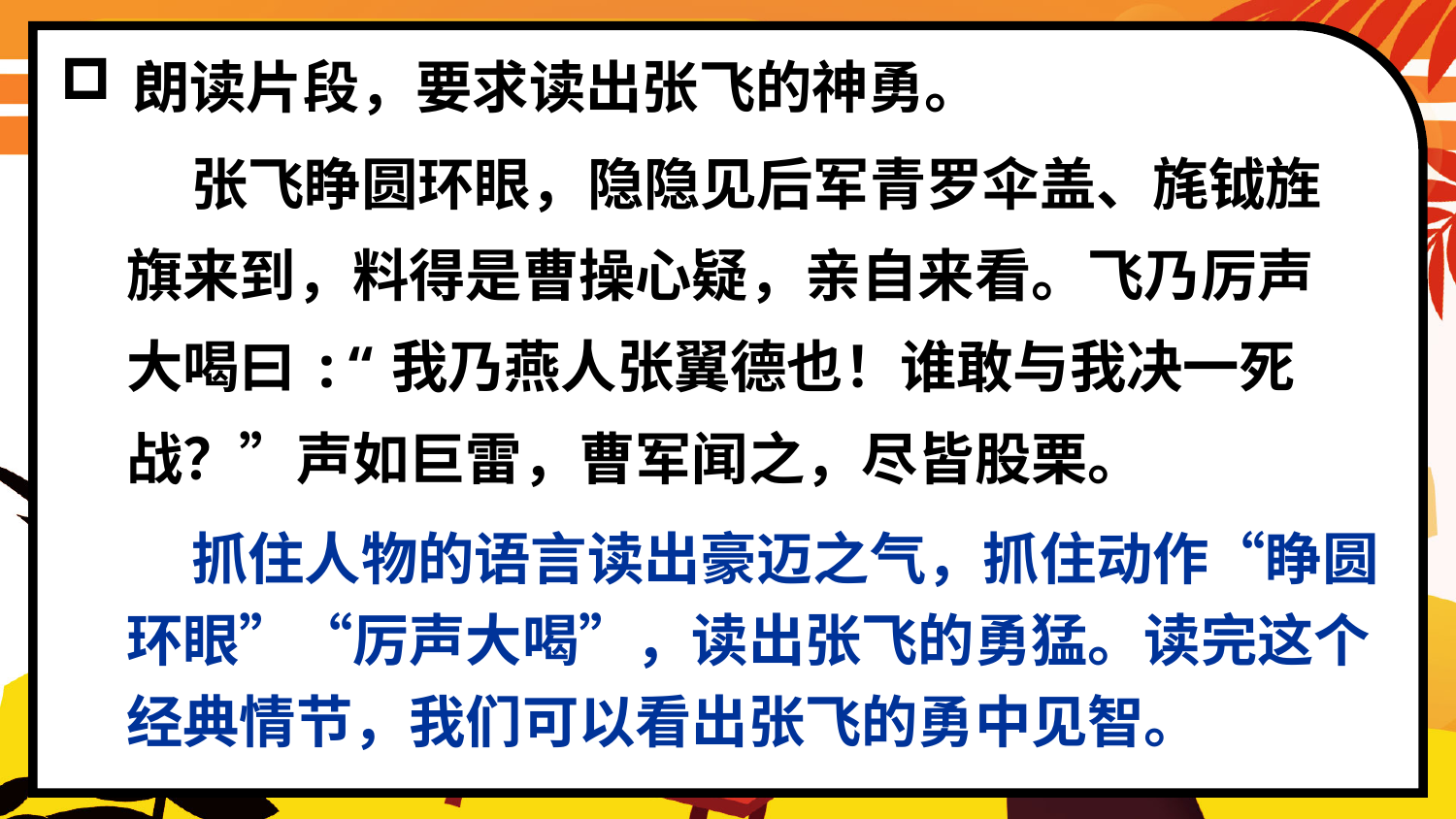

朗读片段，要求读出张飞的神勇。
    张飞睁圆环眼，隐隐见后军青罗伞盖、旄钺旌旗来到，料得是曹操心疑，亲自来看。飞乃厉声大喝曰:“我乃燕人张翼德也！谁敢与我决一死战？”声如巨雷，曹军闻之，尽皆股栗。
    抓住人物的语言读出豪迈之气，抓住动作“睁圆环眼”“厉声大喝”，读出张飞的勇猛。读完这个经典情节，我们可以看出张飞的勇中见智。